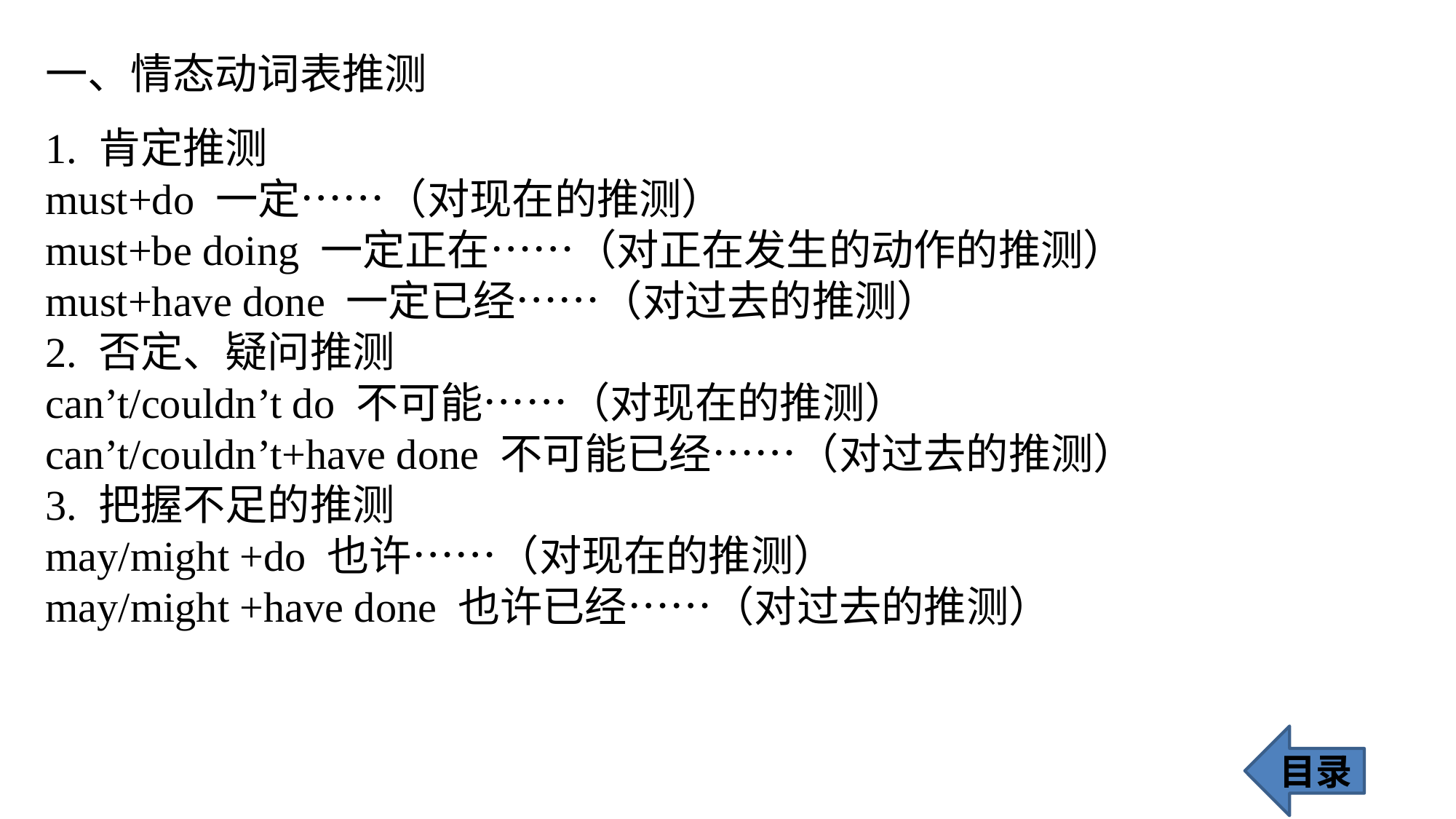

一、情态动词表推测
1. 肯定推测
must+do 一定……（对现在的推测）
must+be doing 一定正在……（对正在发生的动作的推测）
must+have done 一定已经……（对过去的推测）
2. 否定、疑问推测
can’t/couldn’t do 不可能……（对现在的推测）
can’t/couldn’t+have done 不可能已经……（对过去的推测）
3. 把握不足的推测
may/might +do 也许……（对现在的推测）
may/might +have done 也许已经……（对过去的推测）
目录
71